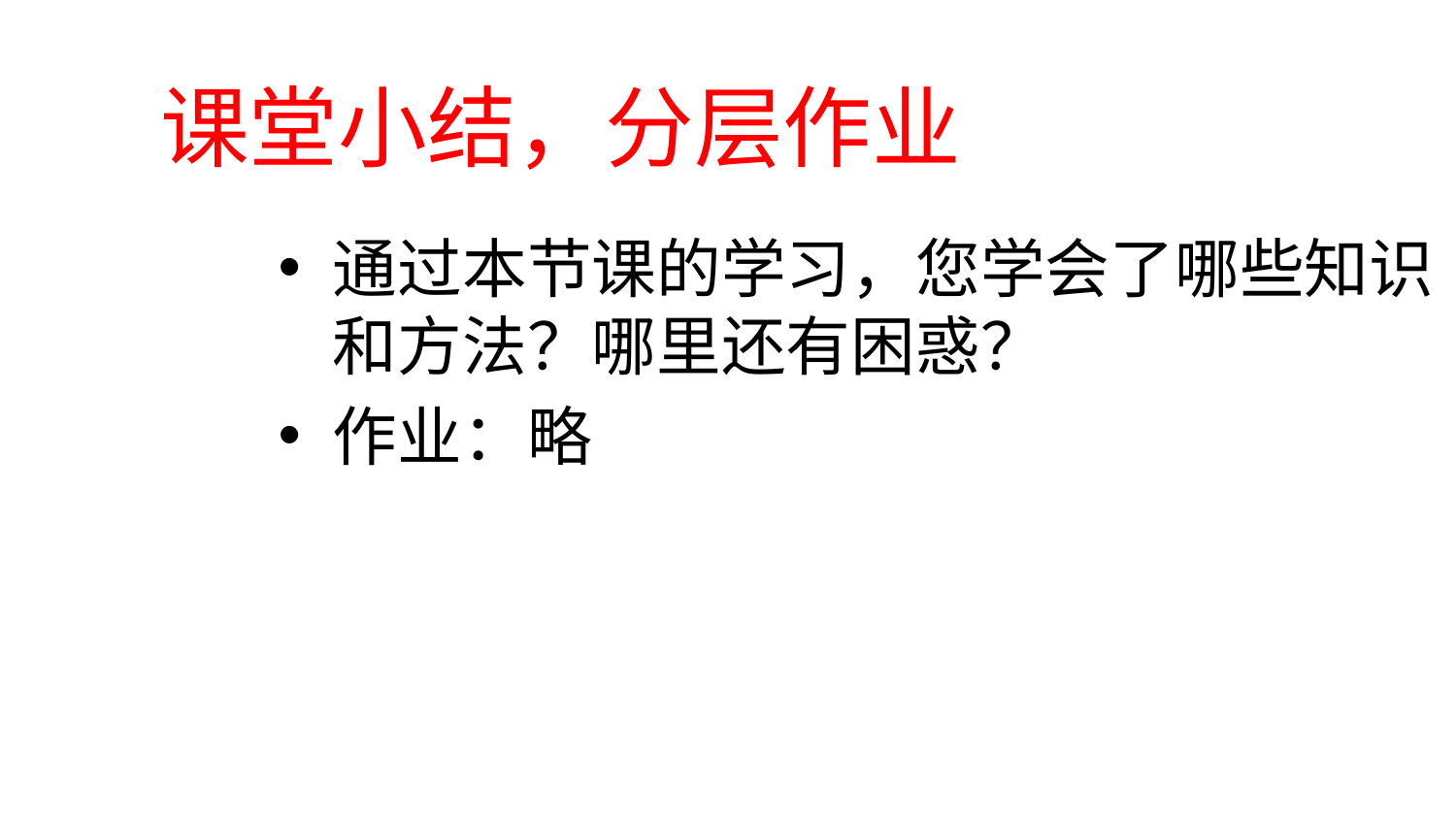

课堂小结，分层作业
通过本节课的学习，您学会了哪些知识和方法？哪里还有困惑？
作业：略